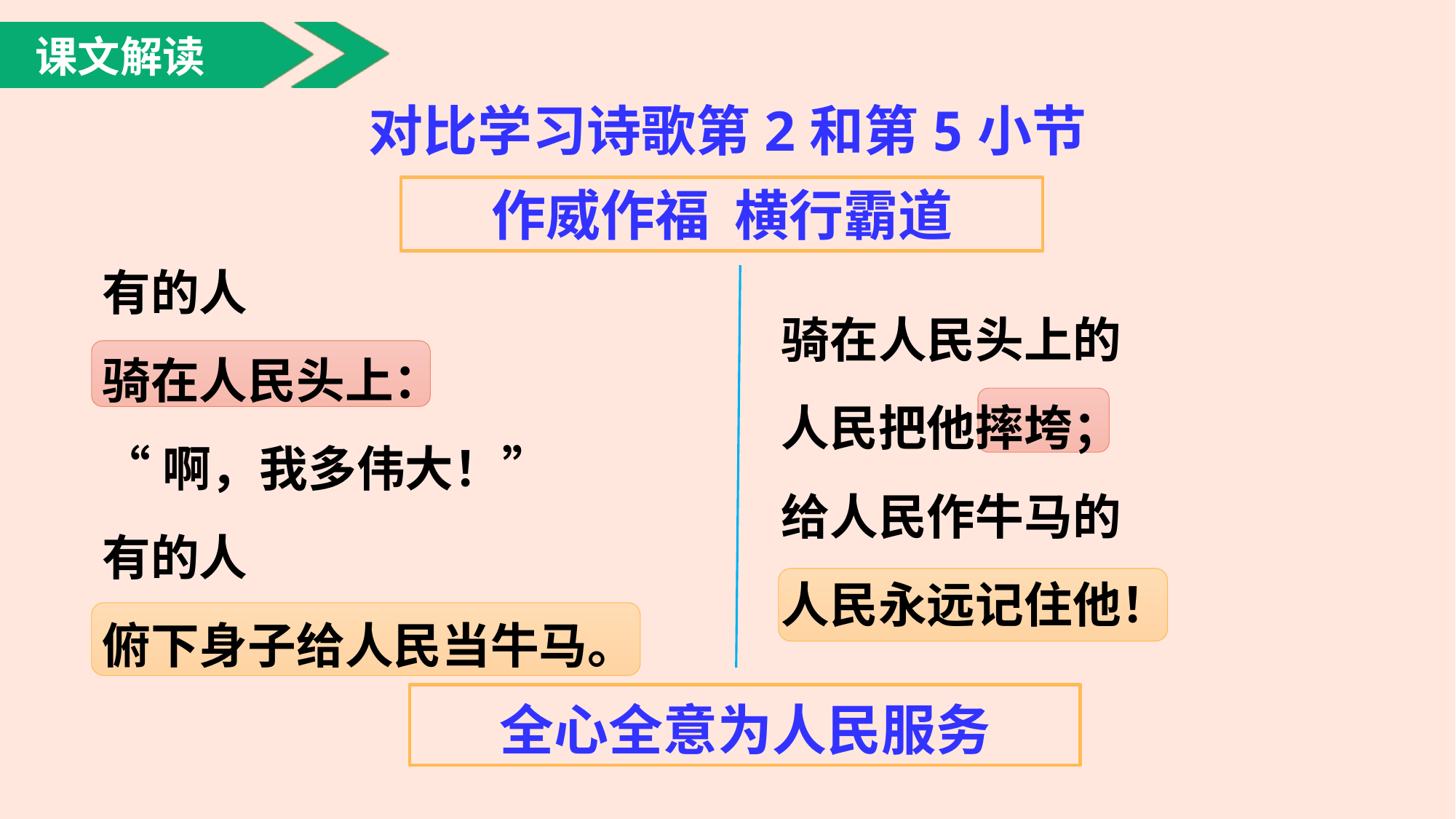

课文解读
对比学习诗歌第2和第5小节
作威作福  横行霸道
有的人
骑在人民头上：
“啊，我多伟大！”
有的人
俯下身子给人民当牛马。
骑在人民头上的
人民把他摔垮；
给人民作牛马的
人民永远记住他！

全心全意为人民服务